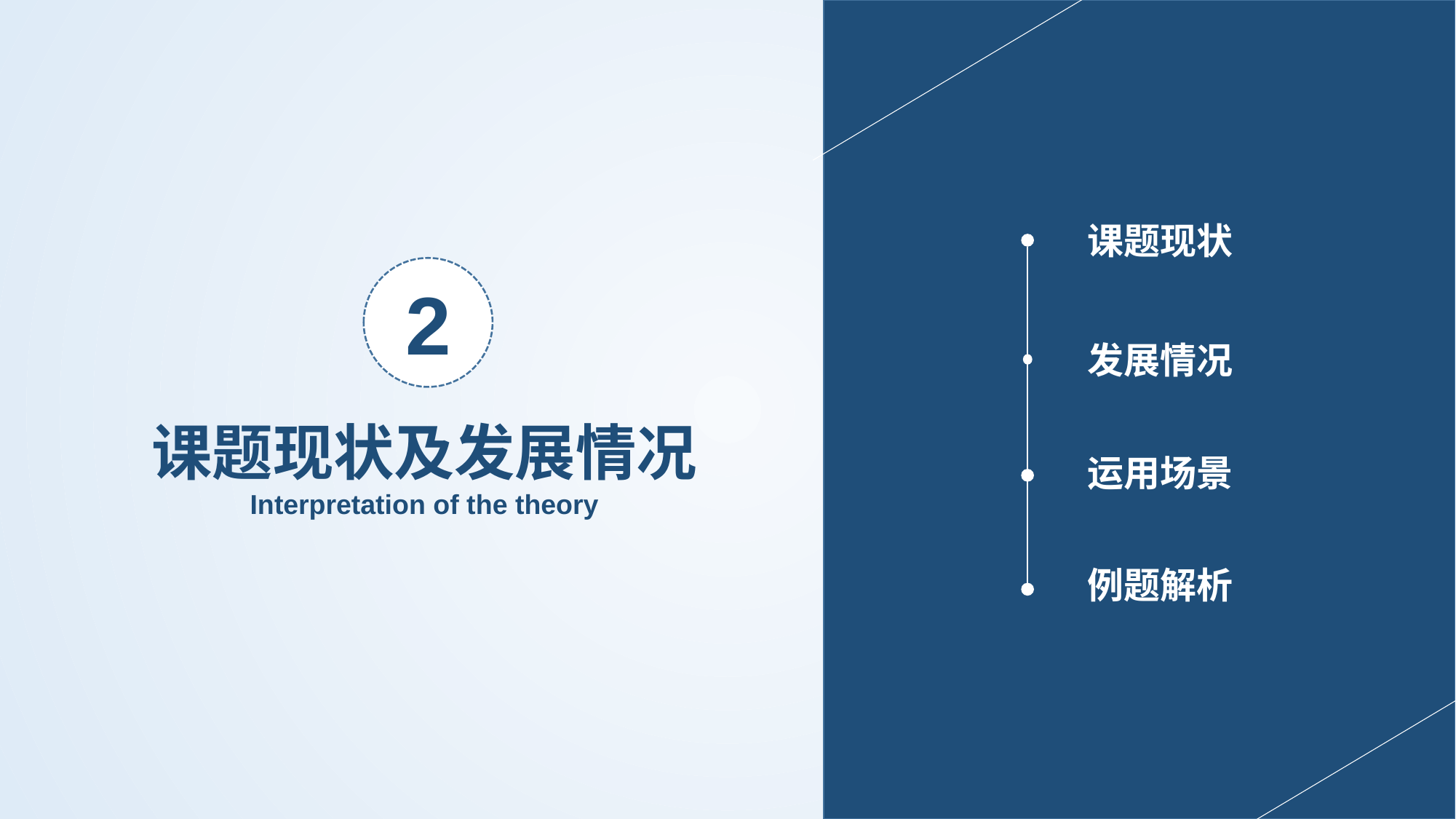

课题现状

2
发展情况

课题现状及发展情况
Interpretation of the theory
运用场景

例题解析